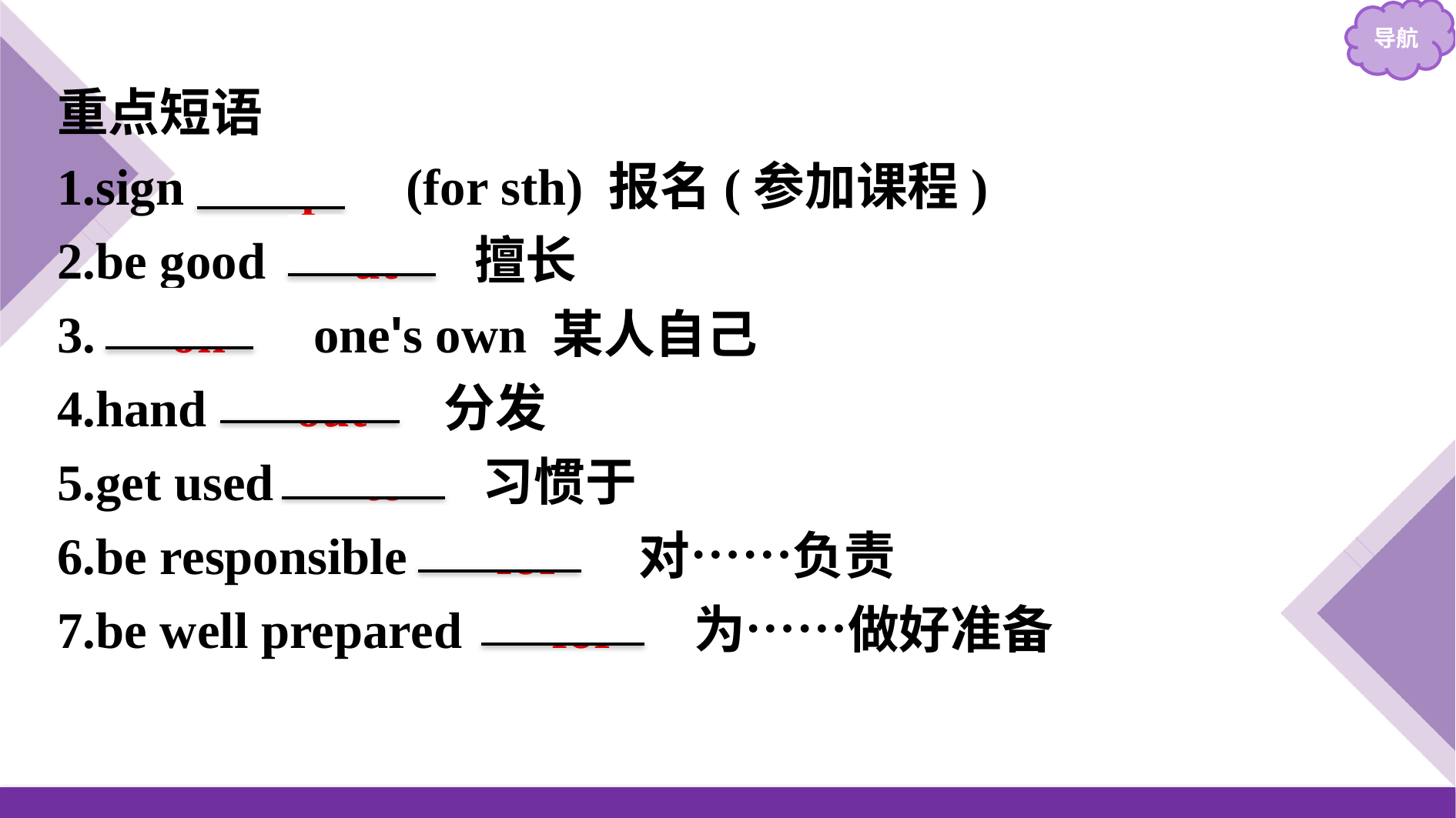

重点短语
1.sign 　up　(for sth) 报名(参加课程)
2.be good 　at　 擅长
3.　on　 one's own 某人自己
4.hand 　out　 分发
5.get used 　to　 习惯于
6.be responsible 　for　 对……负责
7.be well prepared 　for　 为……做好准备